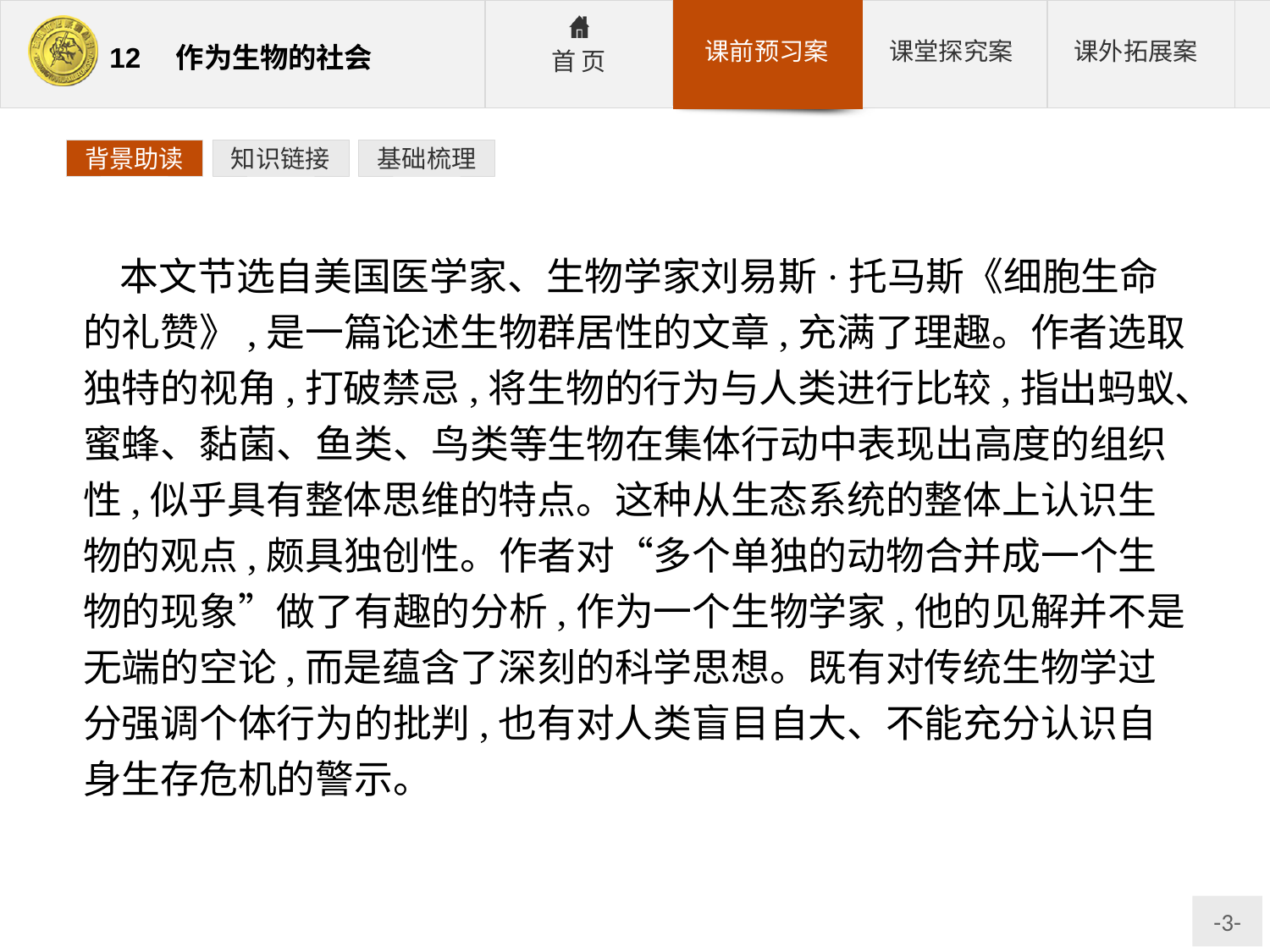

背景助读
知识链接
基础梳理
本文节选自美国医学家、生物学家刘易斯·托马斯《细胞生命的礼赞》,是一篇论述生物群居性的文章,充满了理趣。作者选取独特的视角,打破禁忌,将生物的行为与人类进行比较,指出蚂蚁、蜜蜂、黏菌、鱼类、鸟类等生物在集体行动中表现出高度的组织性,似乎具有整体思维的特点。这种从生态系统的整体上认识生物的观点,颇具独创性。作者对“多个单独的动物合并成一个生物的现象”做了有趣的分析,作为一个生物学家,他的见解并不是无端的空论,而是蕴含了深刻的科学思想。既有对传统生物学过分强调个体行为的批判,也有对人类盲目自大、不能充分认识自身生存危机的警示。